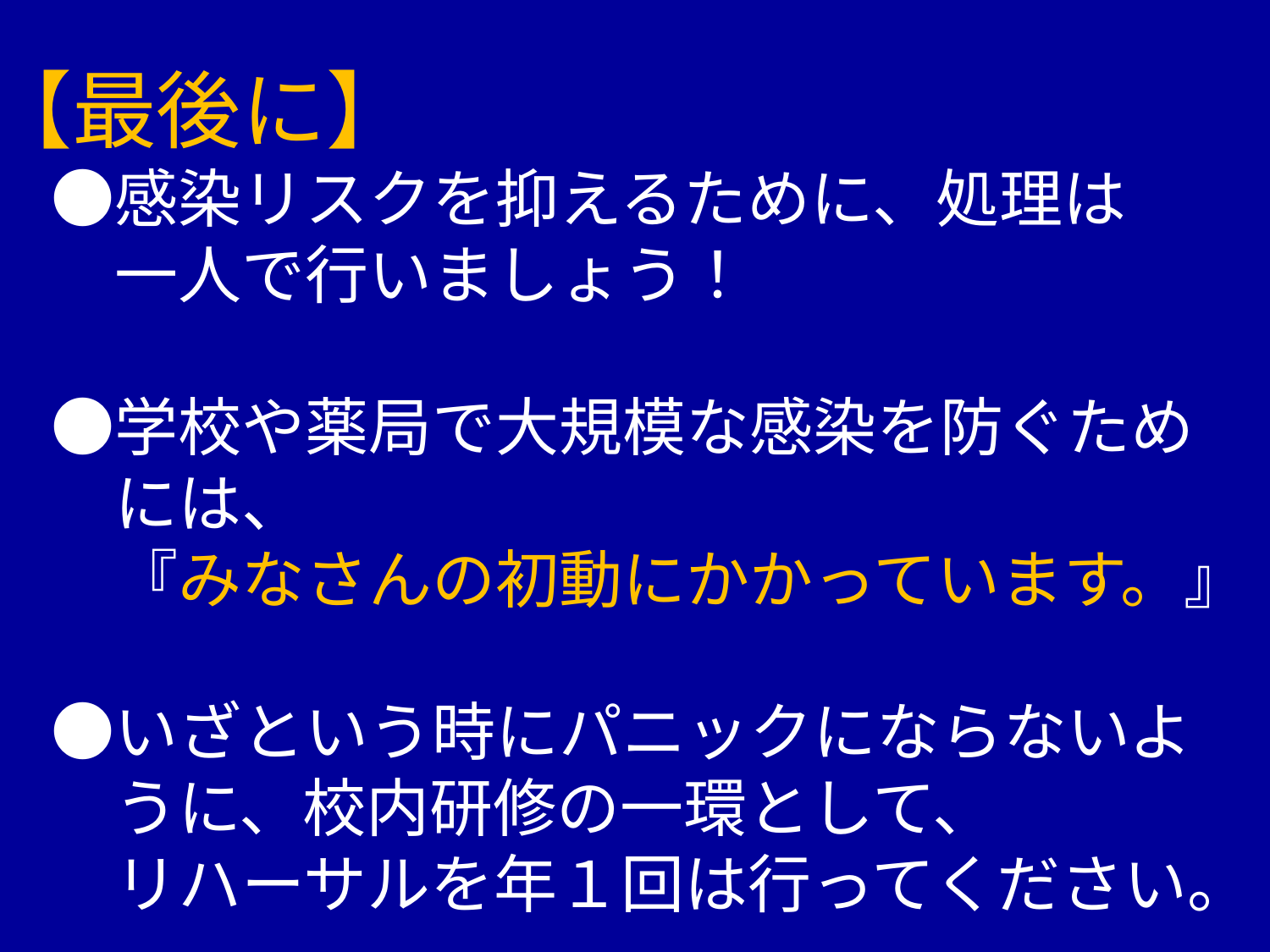

【最後に】
　●感染リスクを抑えるために、処理は
　　一人で行いましょう！

　●学校や薬局で大規模な感染を防ぐため
　　には、
　　『みなさんの初動にかかっています。』

　●いざという時にパニックにならないよ
　　うに、校内研修の一環として、
　　リハーサルを年１回は行ってください。